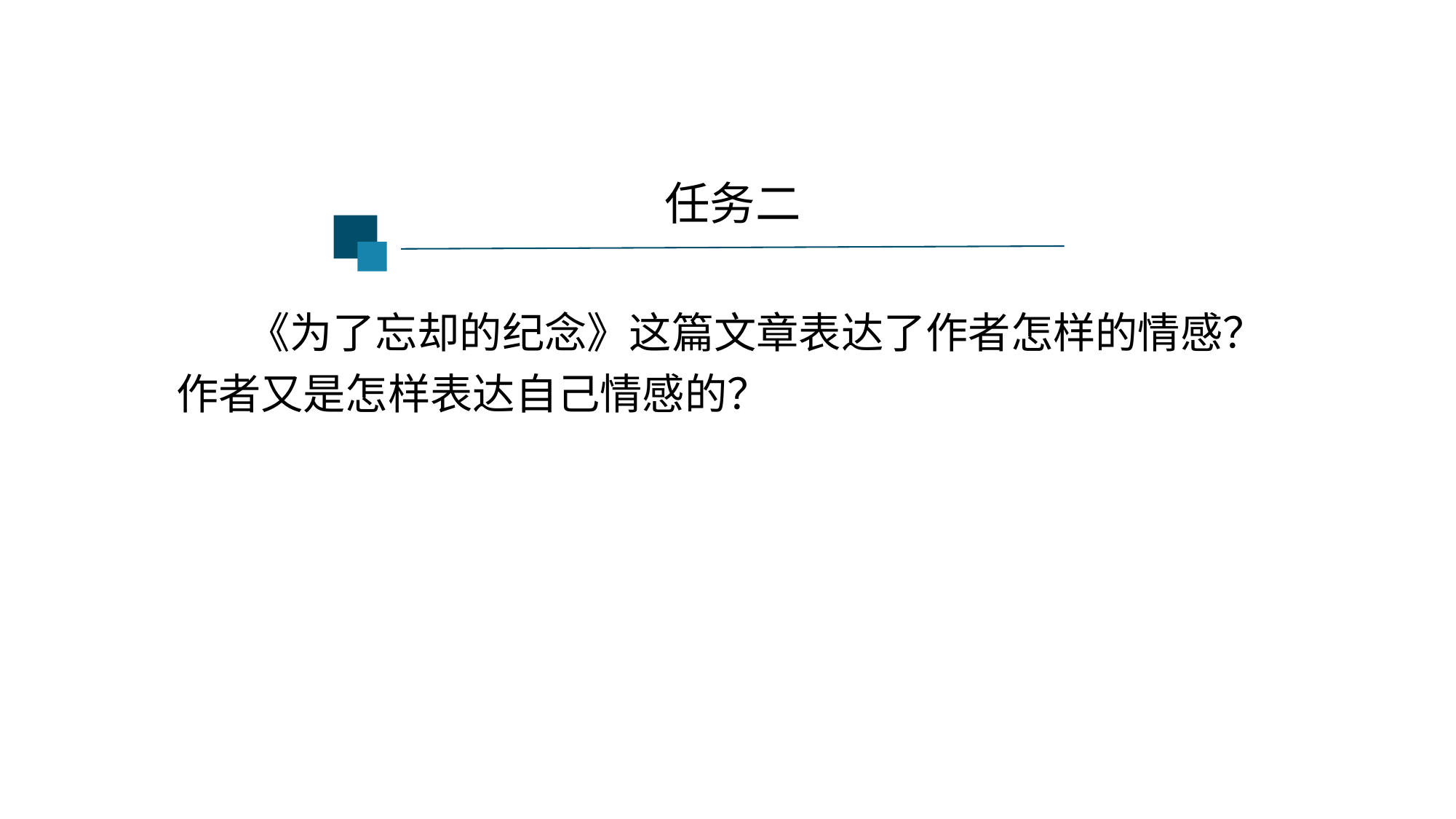

任务二

《为了忘却的纪念》这篇文章表达了作者怎样的情感？作者又是怎样表达自己情感的？